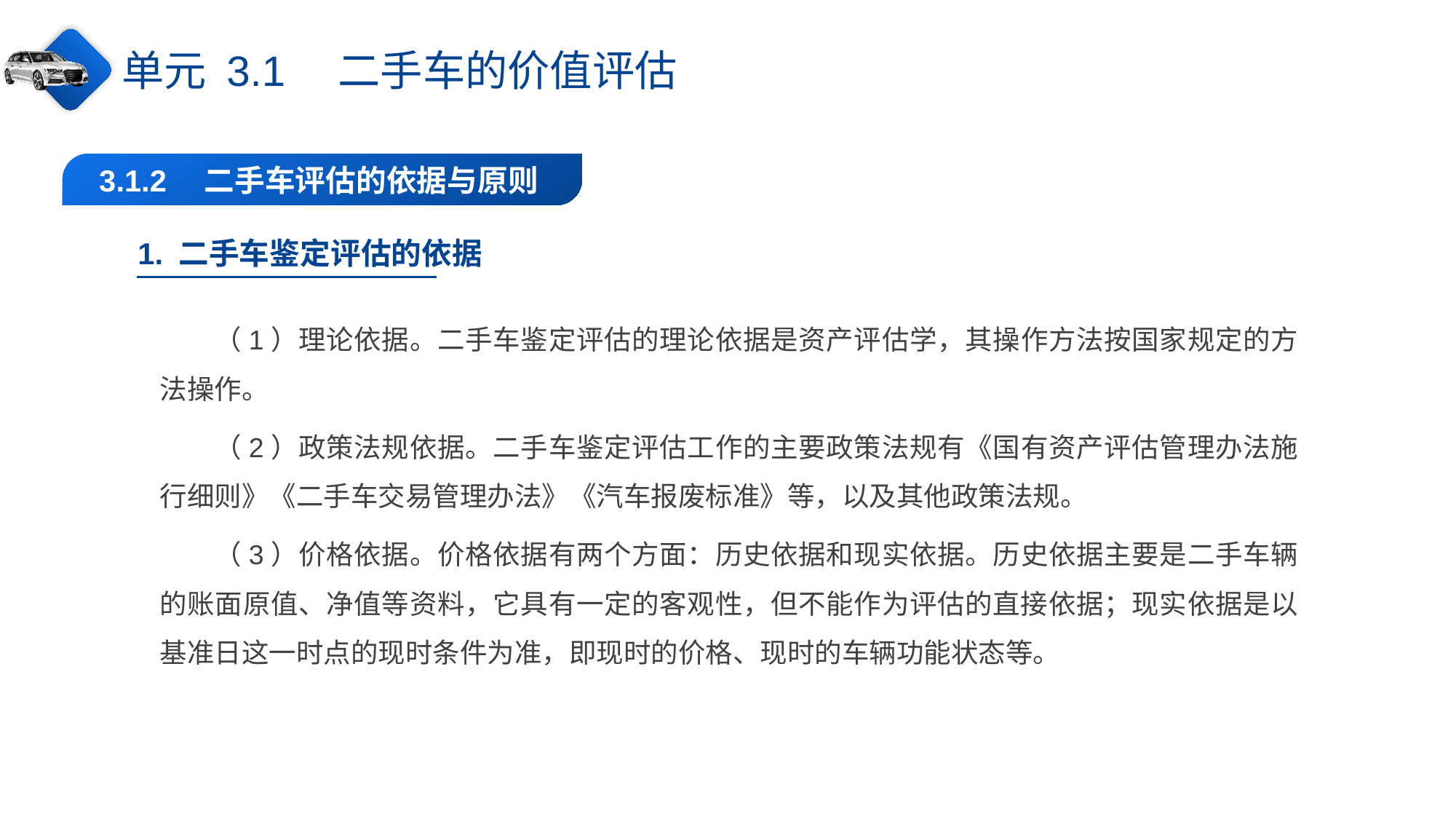

单元 3.1　二手车的价值评估
3.1.2　二手车评估的依据与原则
1. 二手车鉴定评估的依据
（1）理论依据。二手车鉴定评估的理论依据是资产评估学，其操作方法按国家规定的方法操作。
（2）政策法规依据。二手车鉴定评估工作的主要政策法规有《国有资产评估管理办法施行细则》《二手车交易管理办法》《汽车报废标准》等，以及其他政策法规。
（3）价格依据。价格依据有两个方面：历史依据和现实依据。历史依据主要是二手车辆的账面原值、净值等资料，它具有一定的客观性，但不能作为评估的直接依据；现实依据是以基准日这一时点的现时条件为准，即现时的价格、现时的车辆功能状态等。